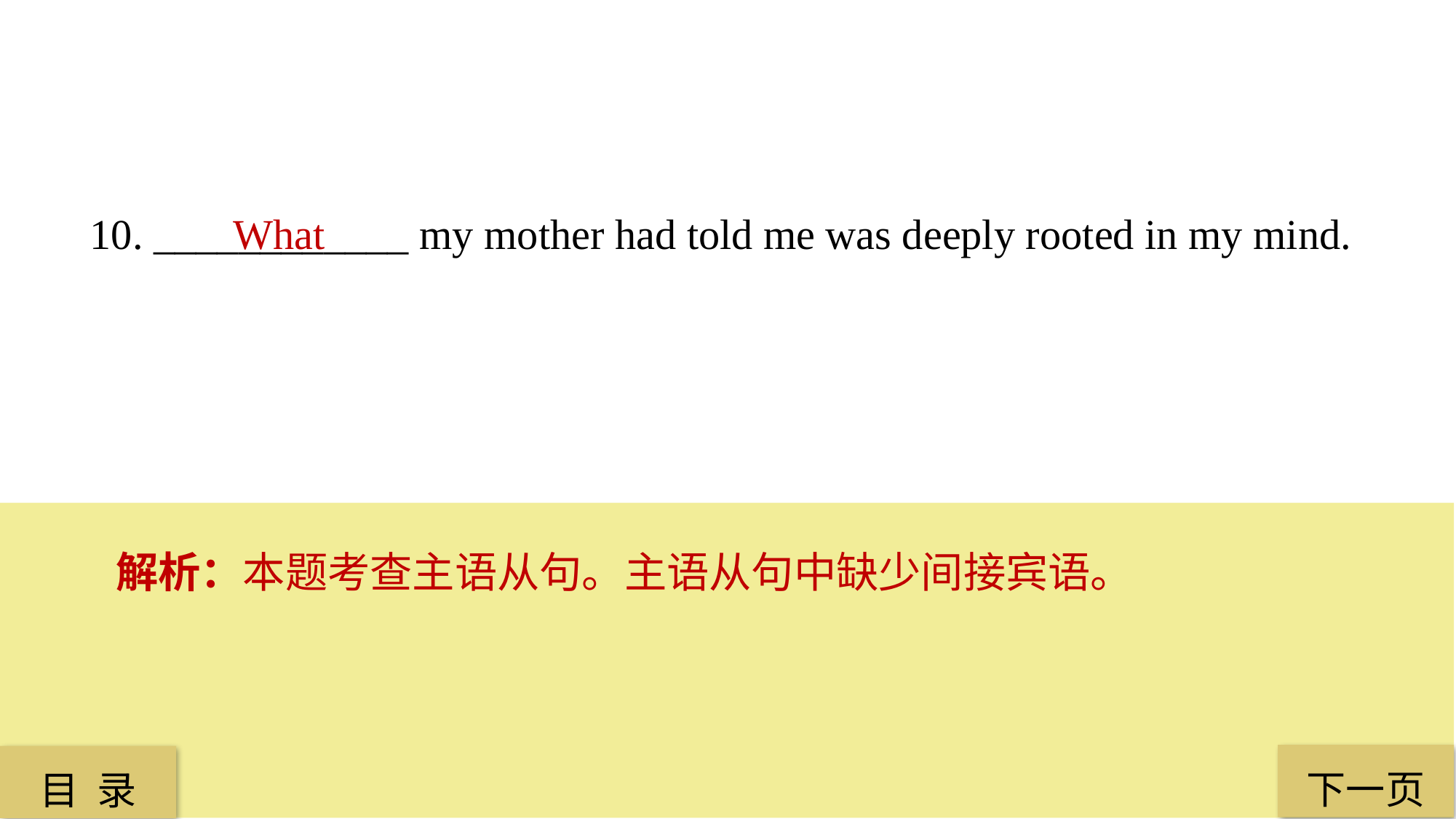

10. ____________ my mother had told me was deeply rooted in my mind.
 What
解析：本题考查主语从句。主语从句中缺少间接宾语。